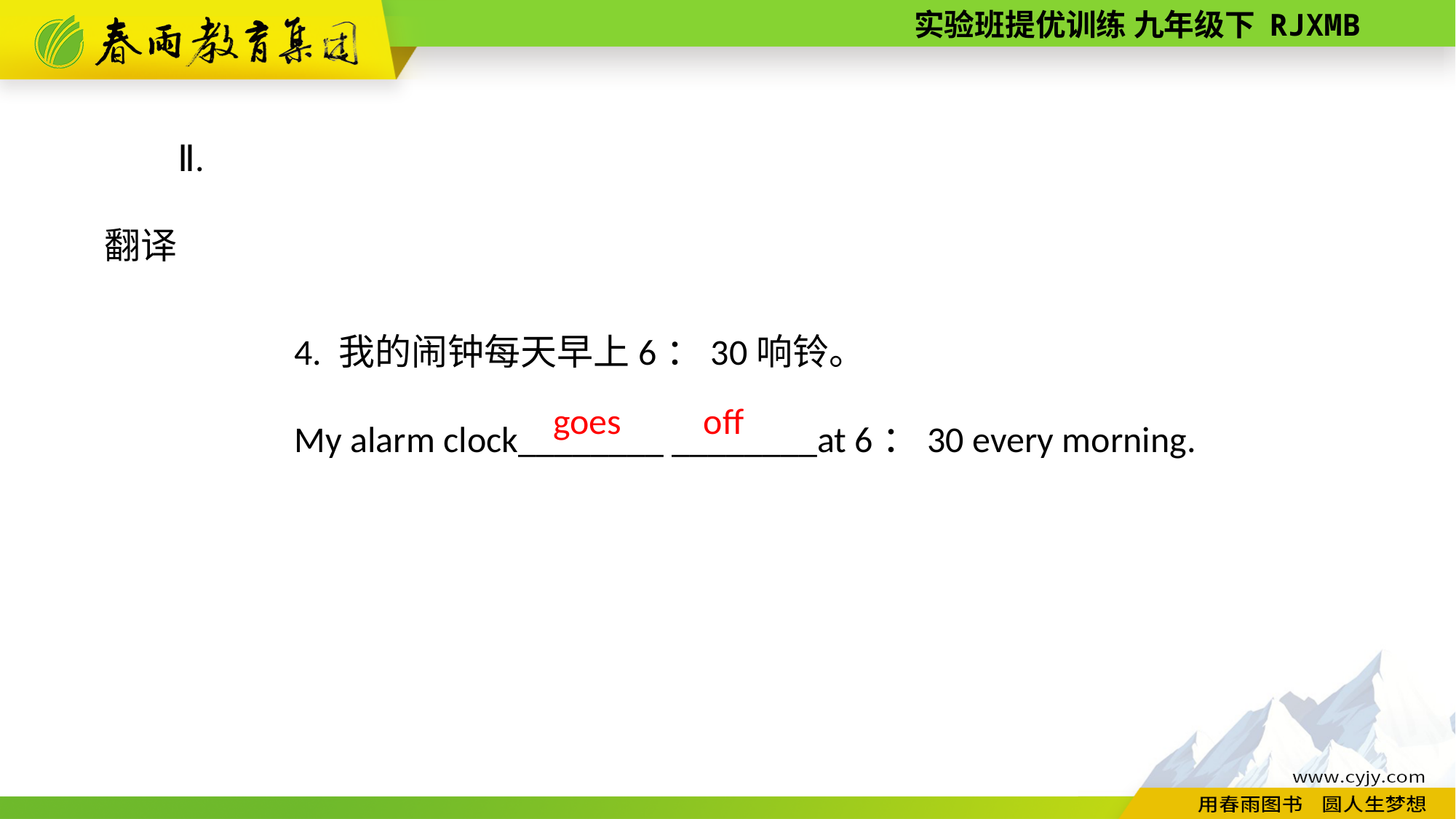

Ⅱ. 翻译
4. 我的闹钟每天早上6：30响铃。
My alarm clock________ ________at 6：30 every morning.
goes
off